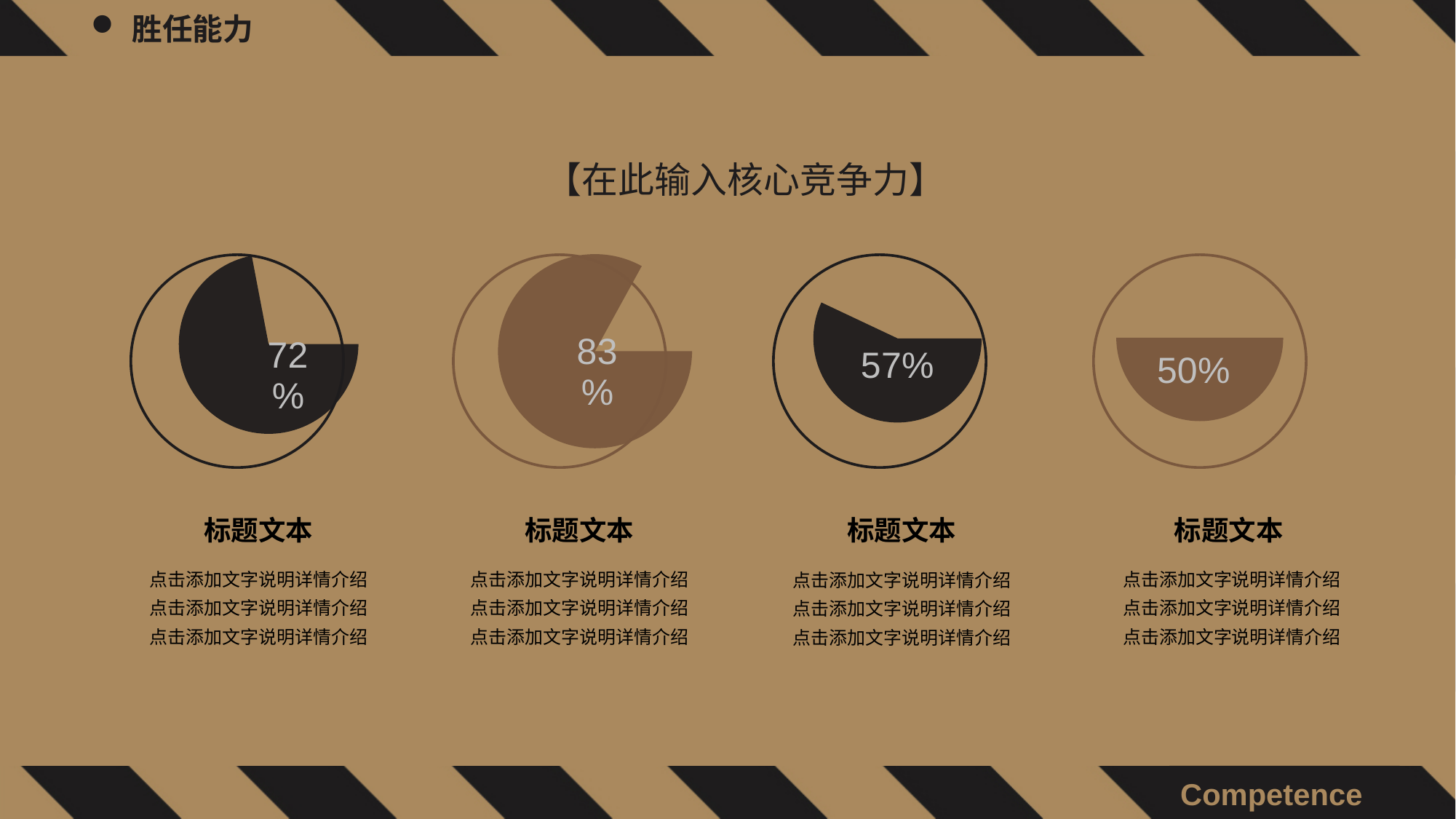

【在此输入核心竞争力】

### Chart

| Category | 销售额 |
|---|---|
| 第一季度 | 72.0 |
| 第二季度 | 28.0 |

### Chart

| Category | 销售额 |
|---|---|
| 第一季度 | 83.0 |
| 第二季度 | 17.0 |

### Chart

| Category | 销售额 |
|---|---|
| 第一季度 | 57.0 |
| 第二季度 | 43.0 |

### Chart

| Category | 销售额 |
|---|---|
| 第一季度 | 50.0 |
| 第二季度 | 50.0 |

标题文本
点击添加文字说明详情介绍点击添加文字说明详情介绍点击添加文字说明详情介绍
标题文本
点击添加文字说明详情介绍点击添加文字说明详情介绍点击添加文字说明详情介绍
标题文本
点击添加文字说明详情介绍点击添加文字说明详情介绍点击添加文字说明详情介绍
标题文本
点击添加文字说明详情介绍点击添加文字说明详情介绍点击添加文字说明详情介绍